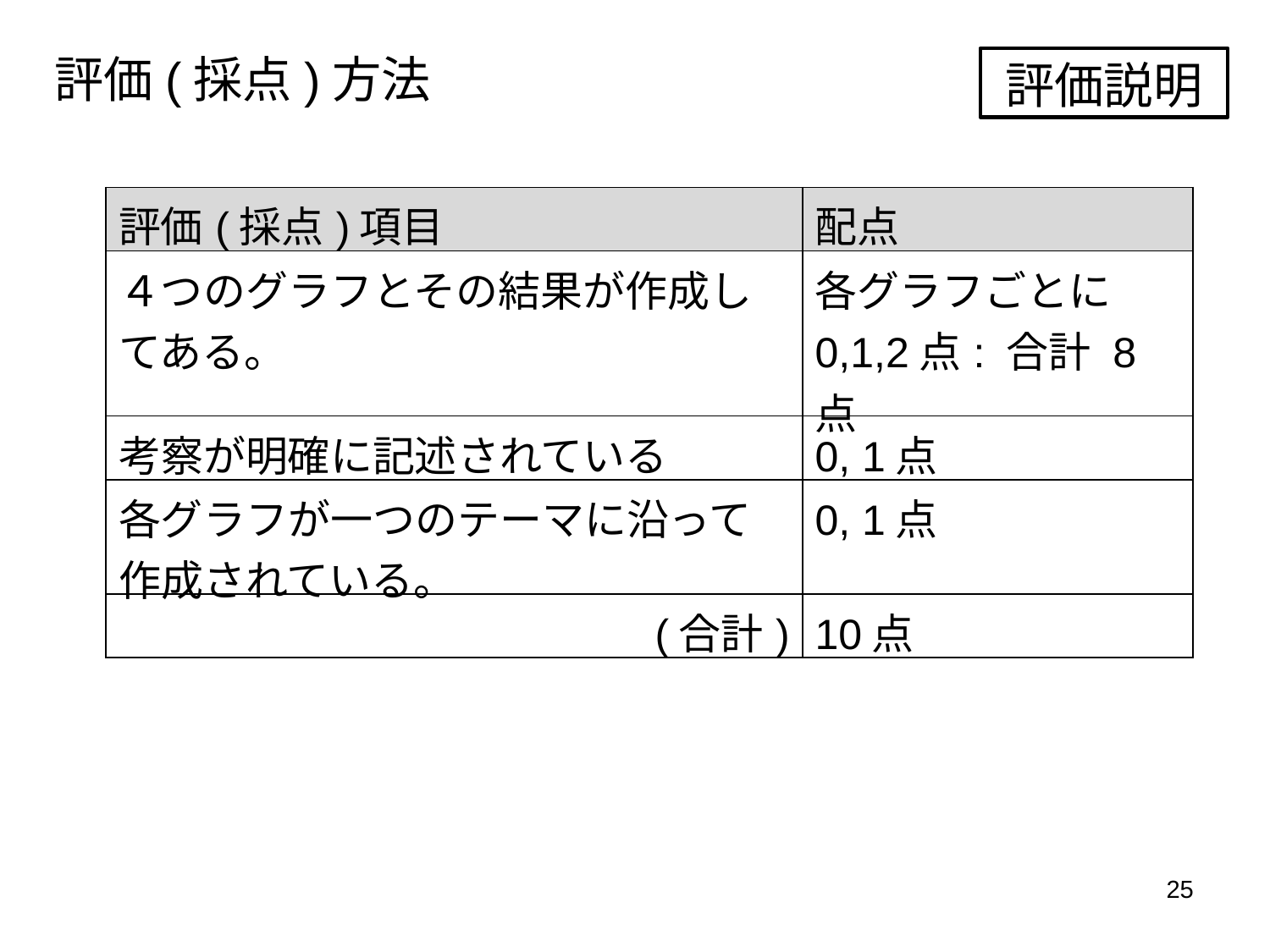

評価(採点)方法
評価説明
| 評価(採点)項目 | 配点 |
| --- | --- |
| ４つのグラフとその結果が作成してある。 | 各グラフごとに0,1,2点: 合計 8点 |
| 考察が明確に記述されている | 0, 1点 |
| 各グラフが一つのテーマに沿って作成されている。 | 0, 1点 |
| (合計) | 10点 |
25